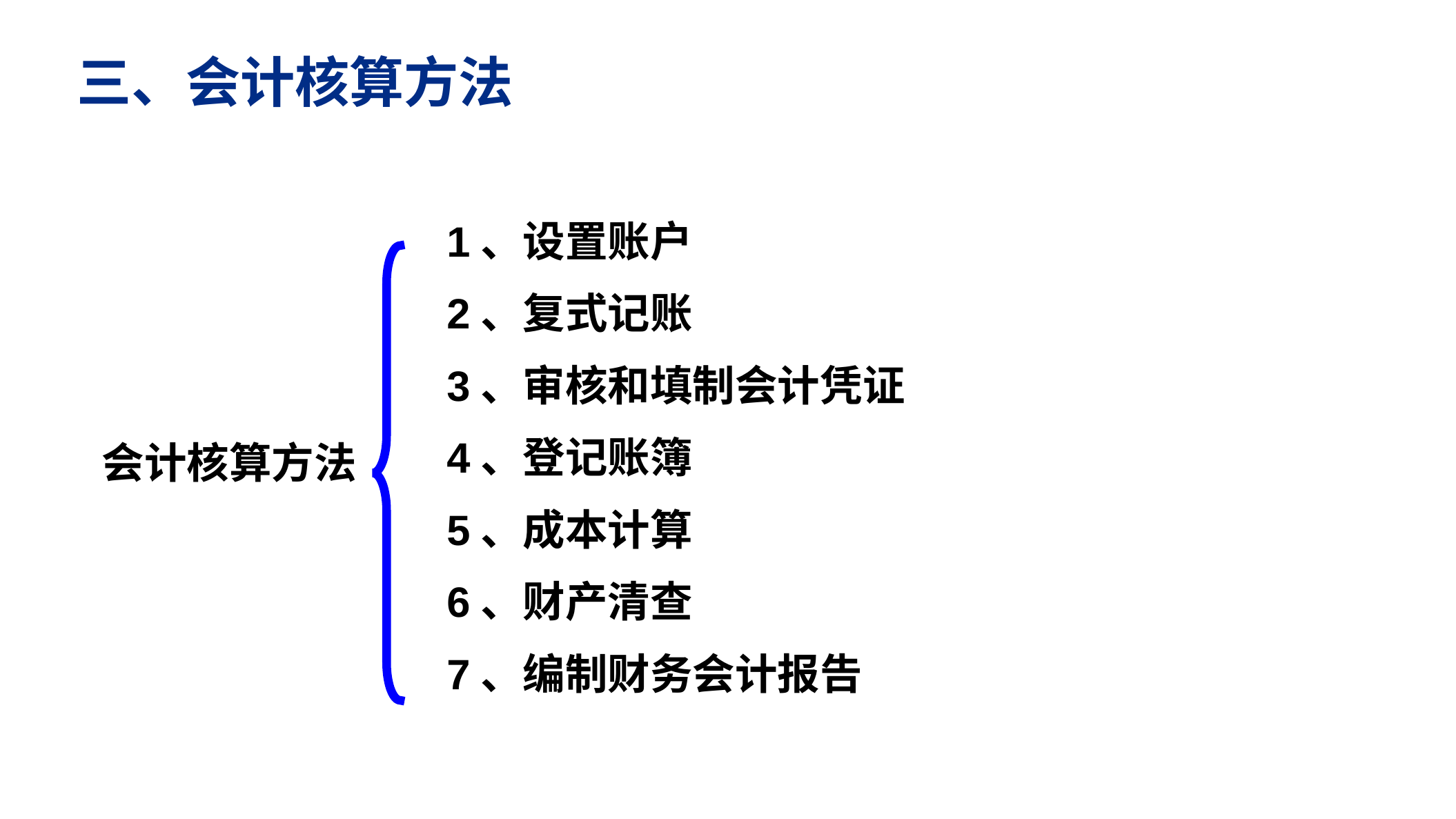

三、会计核算方法

1、设置账户
2、复式记账
3、审核和填制会计凭证
4、登记账簿
5、成本计算
6、财产清查
7、编制财务会计报告

会计核算方法